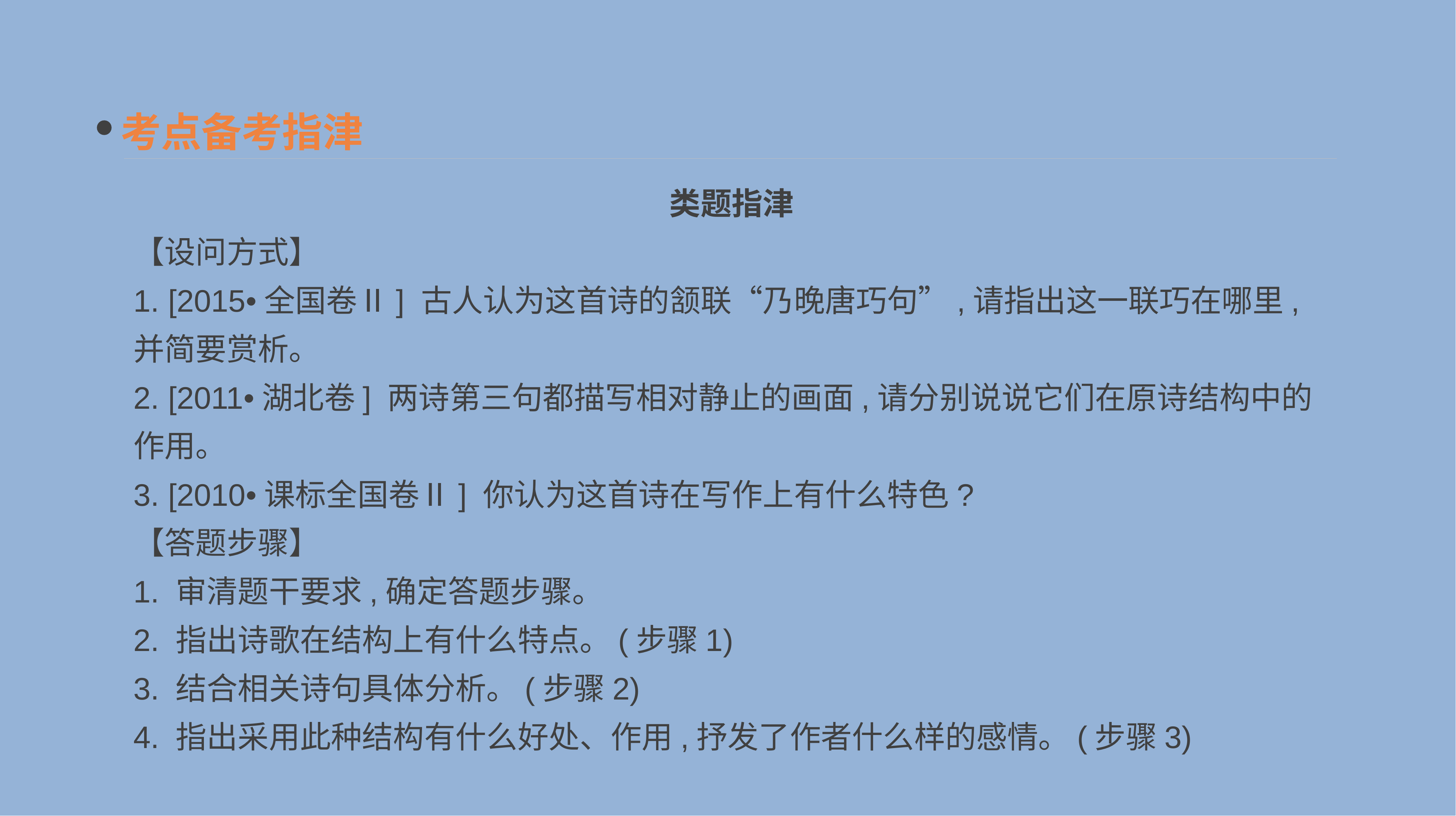

考点备考指津

　类题指津
【设问方式】
1. [2015•全国卷Ⅱ] 古人认为这首诗的颔联“乃晚唐巧句”,请指出这一联巧在哪里,并简要赏析。
2. [2011•湖北卷] 两诗第三句都描写相对静止的画面,请分别说说它们在原诗结构中的作用。
3. [2010•课标全国卷Ⅱ] 你认为这首诗在写作上有什么特色?
【答题步骤】
1. 审清题干要求,确定答题步骤。
2. 指出诗歌在结构上有什么特点。(步骤1)
3. 结合相关诗句具体分析。(步骤2)
4. 指出采用此种结构有什么好处、作用,抒发了作者什么样的感情。(步骤3)